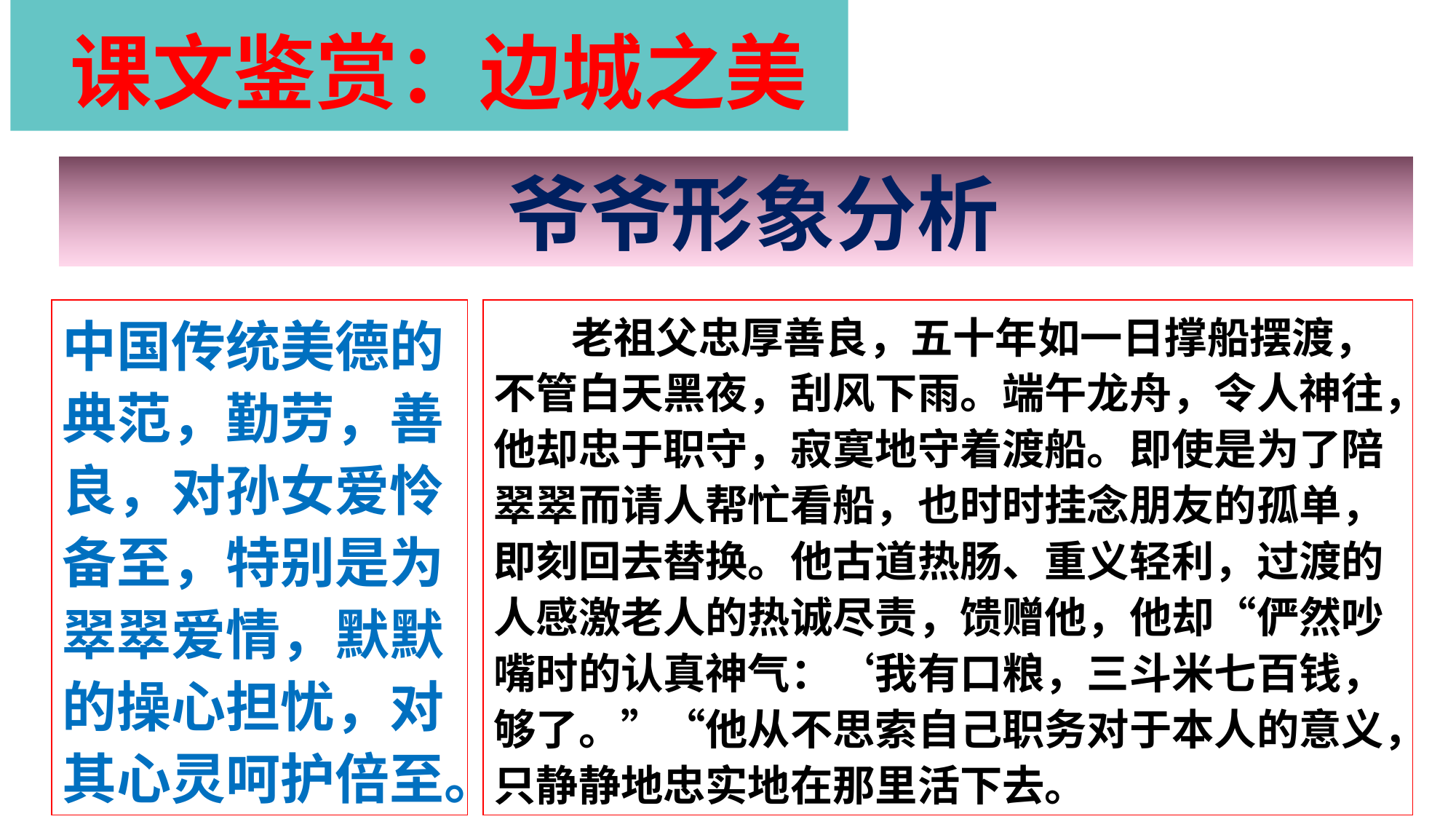

课文鉴赏：边城之美
 爷爷形象分析
中国传统美德的典范，勤劳，善良，对孙女爱怜备至，特别是为翠翠爱情，默默的操心担忧，对其心灵呵护倍至。
       老祖父忠厚善良，五十年如一日撑船摆渡，不管白天黑夜，刮风下雨。端午龙舟，令人神往，他却忠于职守，寂寞地守着渡船。即使是为了陪翠翠而请人帮忙看船，也时时挂念朋友的孤单，即刻回去替换。他古道热肠、重义轻利，过渡的人感激老人的热诚尽责，馈赠他，他却“俨然吵嘴时的认真神气：‘我有口粮，三斗米七百钱，够了。”“他从不思索自己职务对于本人的意义，只静静地忠实地在那里活下去。